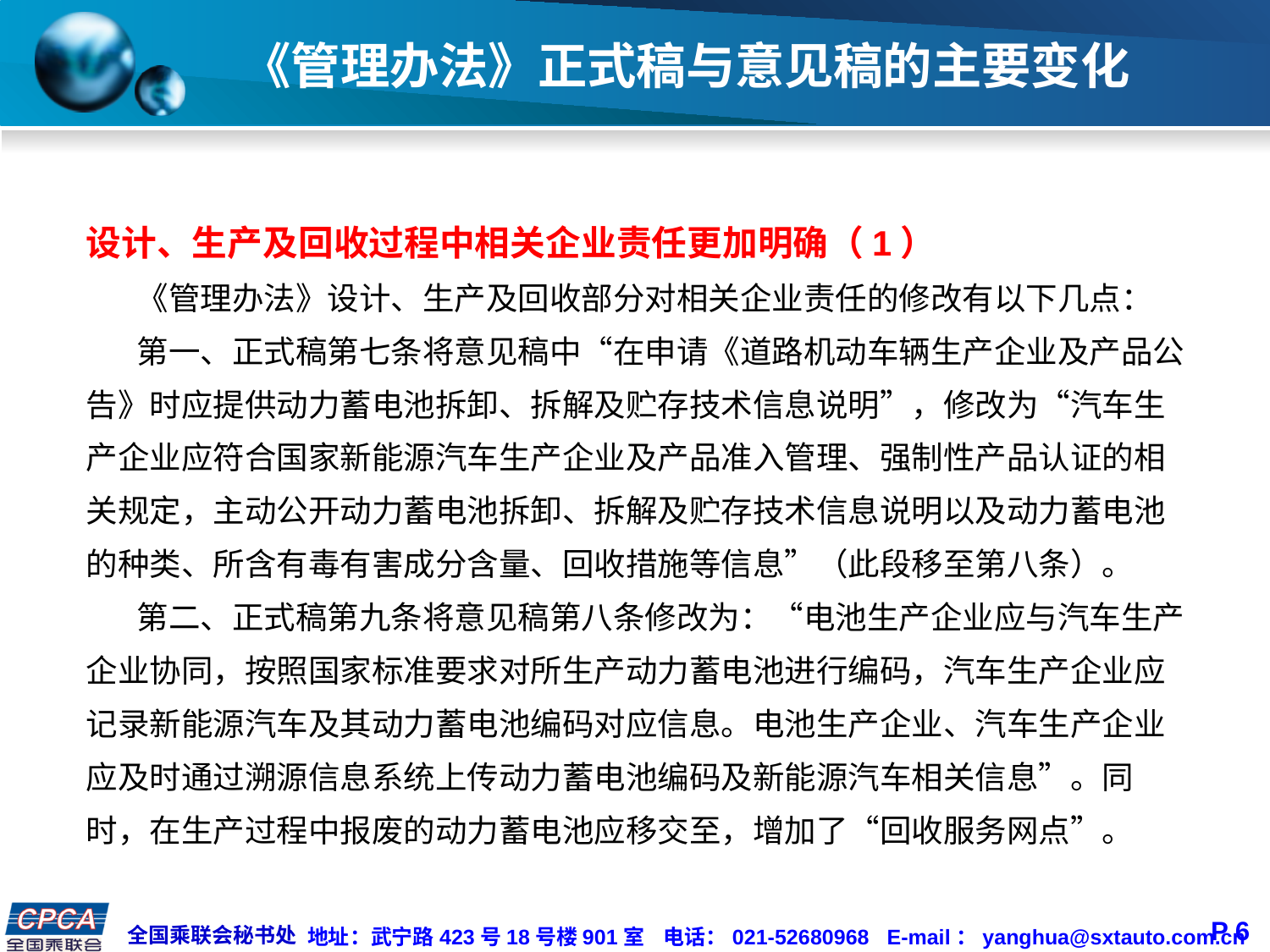

# 《管理办法》正式稿与意见稿的主要变化
设计、生产及回收过程中相关企业责任更加明确（1）
      《管理办法》设计、生产及回收部分对相关企业责任的修改有以下几点：
      第一、正式稿第七条将意见稿中“在申请《道路机动车辆生产企业及产品公告》时应提供动力蓄电池拆卸、拆解及贮存技术信息说明”，修改为“汽车生产企业应符合国家新能源汽车生产企业及产品准入管理、强制性产品认证的相关规定，主动公开动力蓄电池拆卸、拆解及贮存技术信息说明以及动力蓄电池的种类、所含有毒有害成分含量、回收措施等信息”（此段移至第八条）。
      第二、正式稿第九条将意见稿第八条修改为：“电池生产企业应与汽车生产企业协同，按照国家标准要求对所生产动力蓄电池进行编码，汽车生产企业应记录新能源汽车及其动力蓄电池编码对应信息。电池生产企业、汽车生产企业应及时通过溯源信息系统上传动力蓄电池编码及新能源汽车相关信息”。同时，在生产过程中报废的动力蓄电池应移交至，增加了“回收服务网点”。